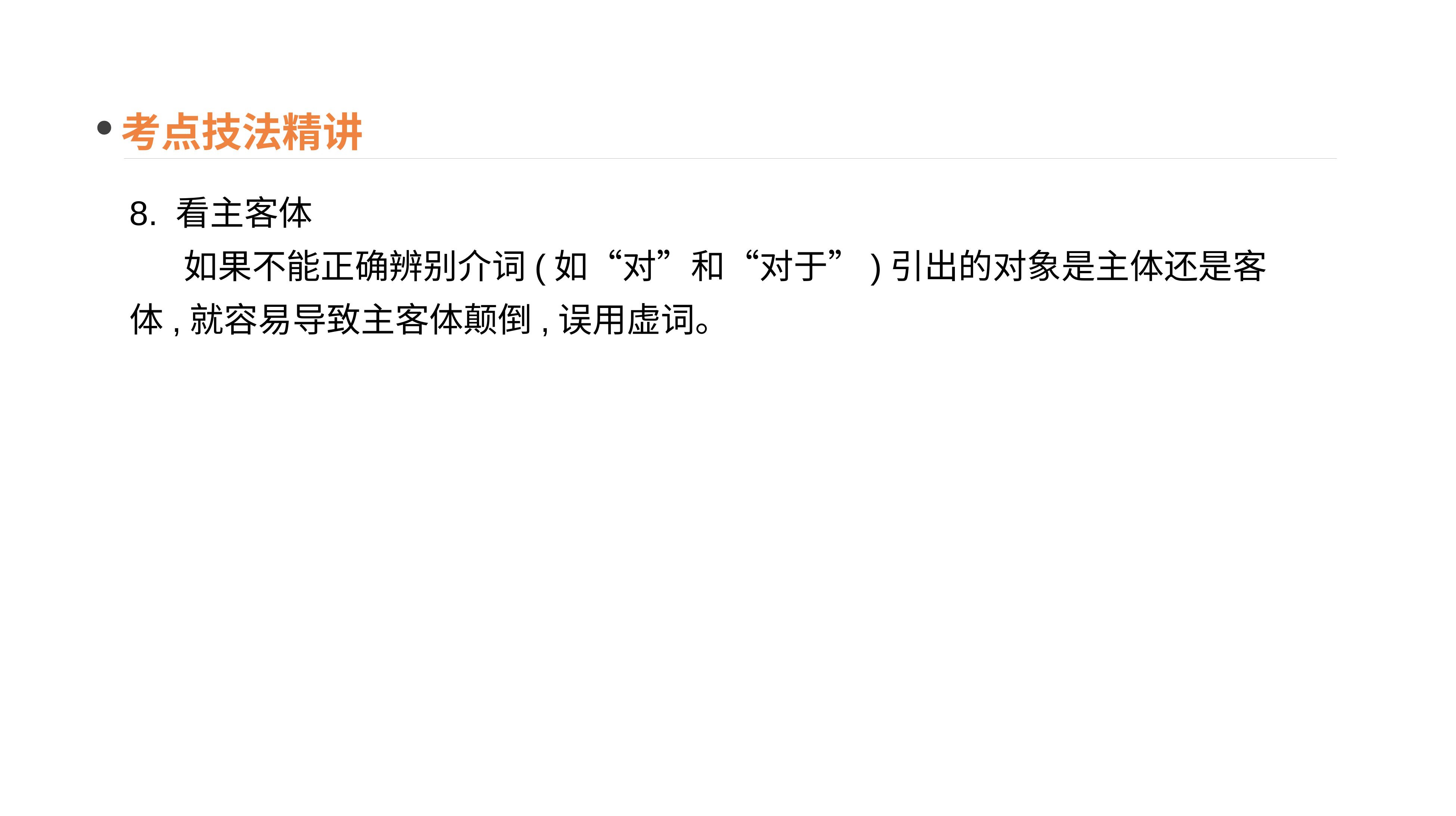

考点技法精讲

8. 看主客体
      如果不能正确辨别介词(如“对”和“对于”)引出的对象是主体还是客体,就容易导致主客体颠倒,误用虚词。